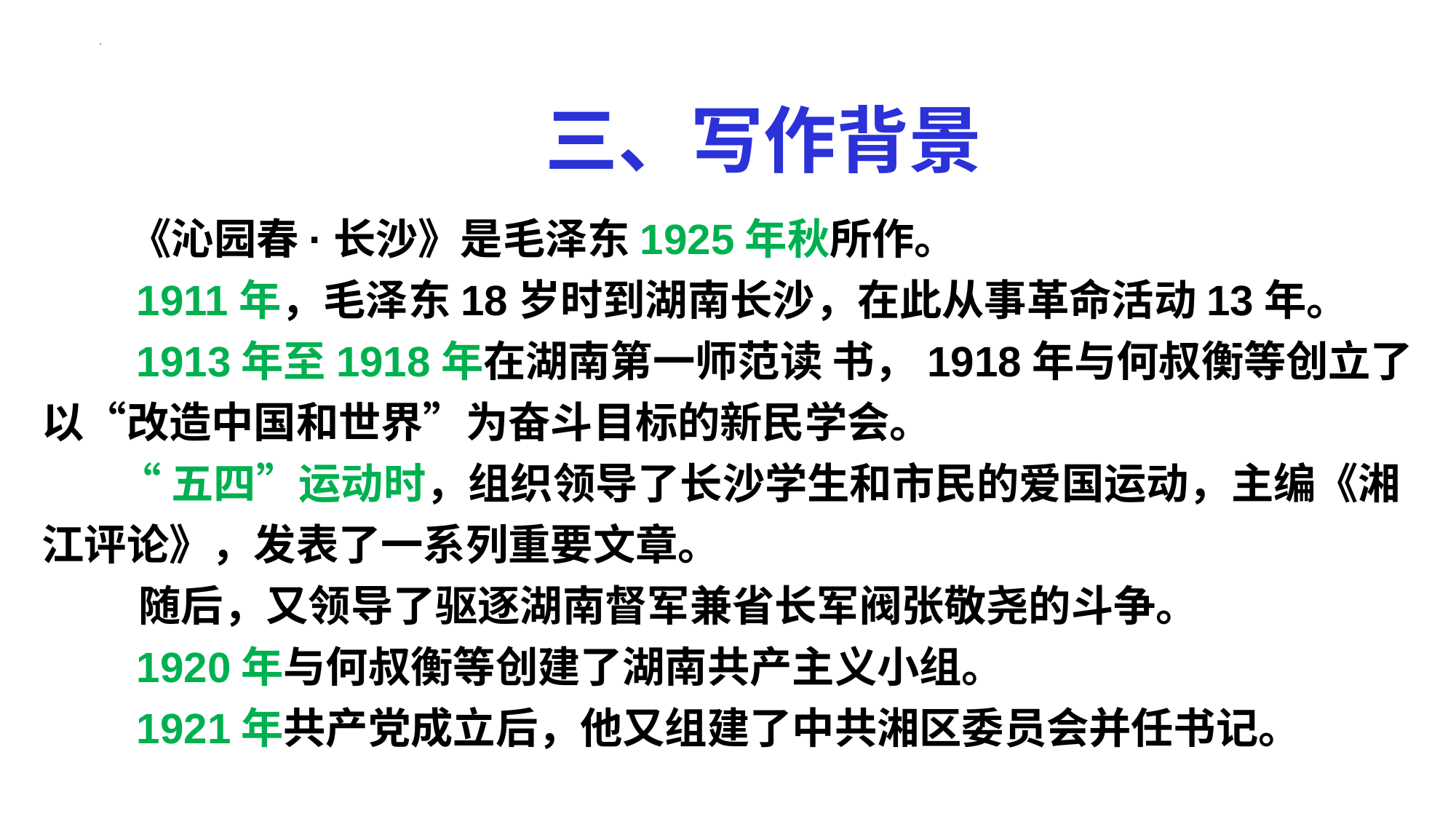

三、写作背景
        《沁园春·长沙》是毛泽东1925年秋所作。
        1911年，毛泽东18岁时到湖南长沙，在此从事革命活动13年。
        1913年至1918年在湖南第一师范读 书，1918年与何叔衡等创立了以“改造中国和世界”为奋斗目标的新民学会。
        “五四”运动时，组织领导了长沙学生和市民的爱国运动，主编《湘江评论》，发表了一系列重要文章。
         随后，又领导了驱逐湖南督军兼省长军阀张敬尧的斗争。
        1920年与何叔衡等创建了湖南共产主义小组。
        1921年共产党成立后，他又组建了中共湘区委员会并任书记。